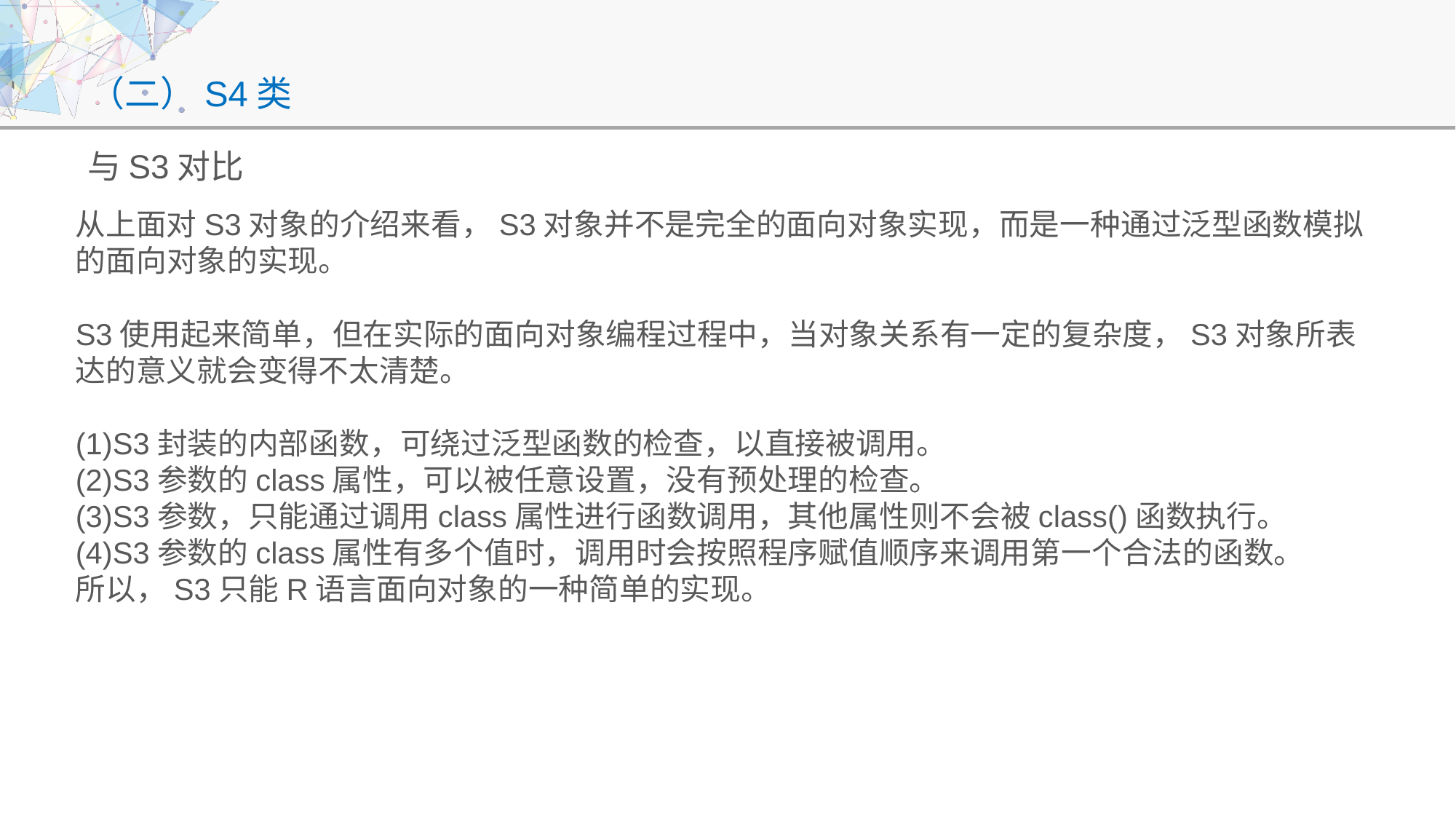

# （二）S4类
与S3对比
从上面对S3对象的介绍来看，S3对象并不是完全的面向对象实现，而是一种通过泛型函数模拟的面向对象的实现。

S3使用起来简单，但在实际的面向对象编程过程中，当对象关系有一定的复杂度，S3对象所表达的意义就会变得不太清楚。

(1)S3封装的内部函数，可绕过泛型函数的检查，以直接被调用。
(2)S3参数的class属性，可以被任意设置，没有预处理的检查。
(3)S3参数，只能通过调用class属性进行函数调用，其他属性则不会被class()函数执行。
(4)S3参数的class属性有多个值时，调用时会按照程序赋值顺序来调用第一个合法的函数。
所以，S3只能R语言面向对象的一种简单的实现。